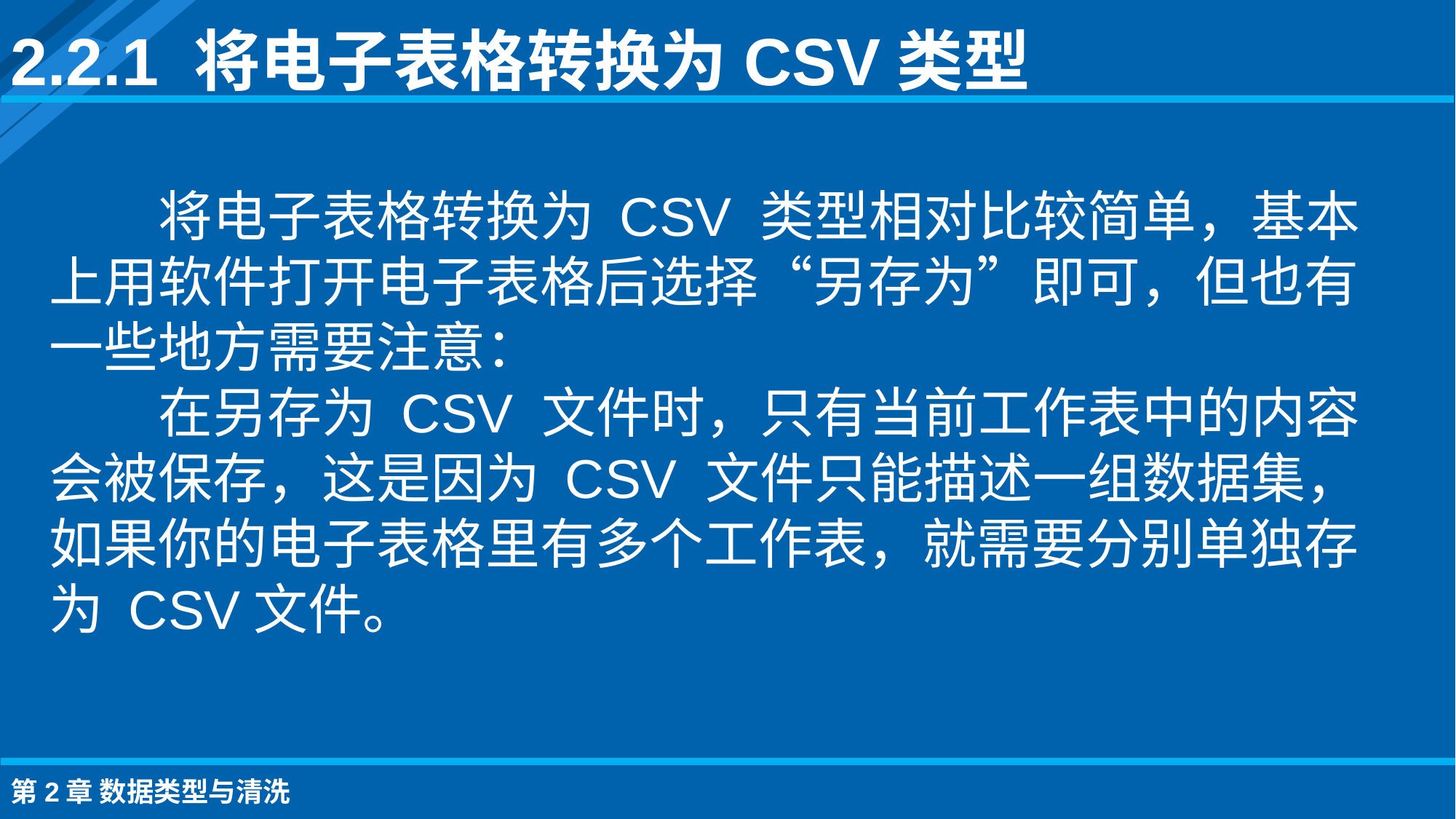

2.2.1 将电子表格转换为CSV类型

将电子表格转换为 CSV 类型相对比较简单，基本上用软件打开电子表格后选择“另存为”即可，但也有一些地方需要注意：
在另存为 CSV 文件时，只有当前工作表中的内容会被保存，这是因为 CSV 文件只能描述一组数据集，如果你的电子表格里有多个工作表，就需要分别单独存为 CSV文件。
第2章 数据类型与清洗